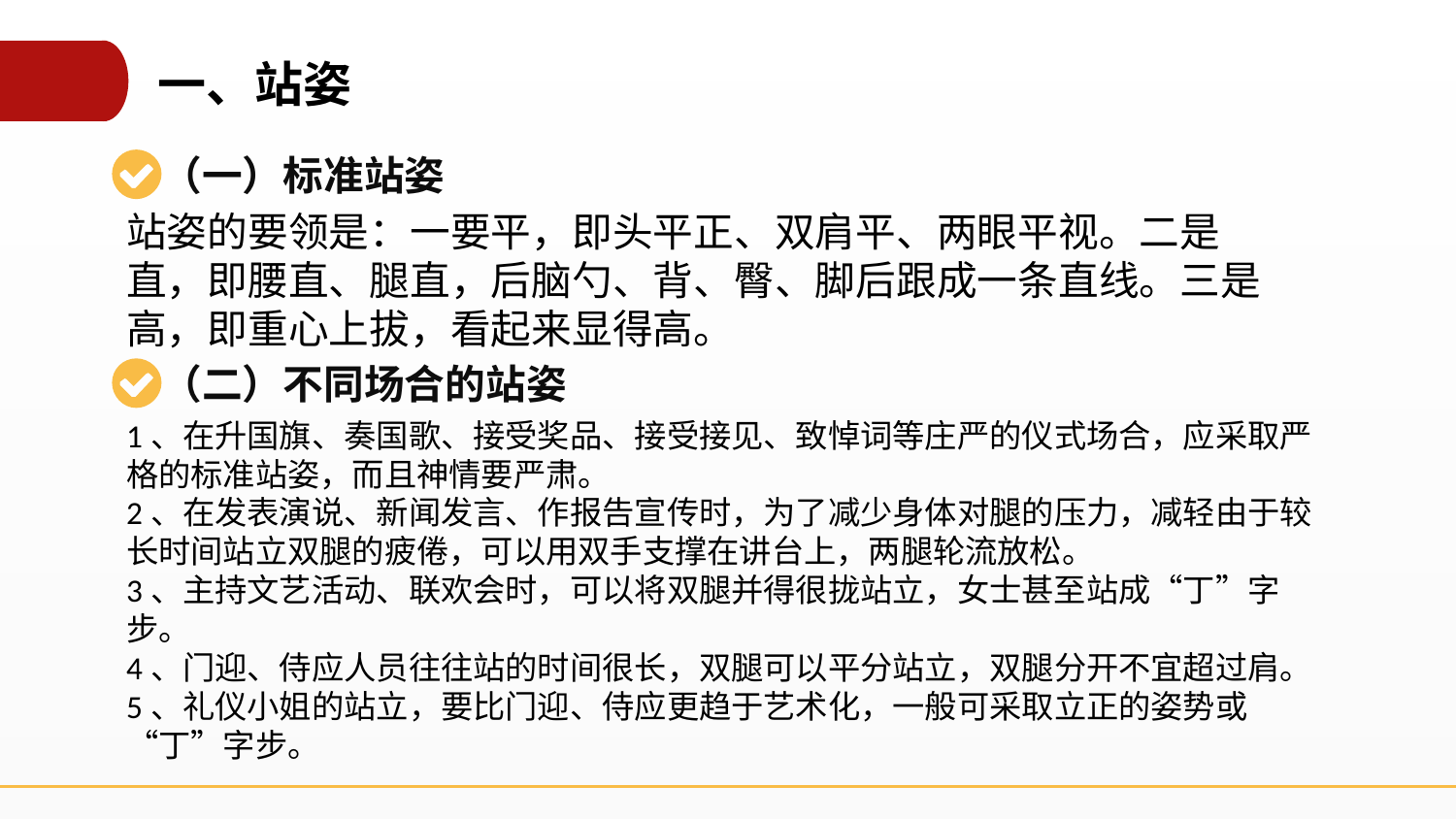

一、站姿

（一）标准站姿
站姿的要领是：一要平，即头平正、双肩平、两眼平视。二是直，即腰直、腿直，后脑勺、背、臀、脚后跟成一条直线。三是高，即重心上拔，看起来显得高。

（二）不同场合的站姿
1、在升国旗、奏国歌、接受奖品、接受接见、致悼词等庄严的仪式场合，应采取严格的标准站姿，而且神情要严肃。
2、在发表演说、新闻发言、作报告宣传时，为了减少身体对腿的压力，减轻由于较长时间站立双腿的疲倦，可以用双手支撑在讲台上，两腿轮流放松。
3、主持文艺活动、联欢会时，可以将双腿并得很拢站立，女士甚至站成“丁”字步。
4、门迎、侍应人员往往站的时间很长，双腿可以平分站立，双腿分开不宜超过肩。
5、礼仪小姐的站立，要比门迎、侍应更趋于艺术化，一般可采取立正的姿势或“丁”字步。